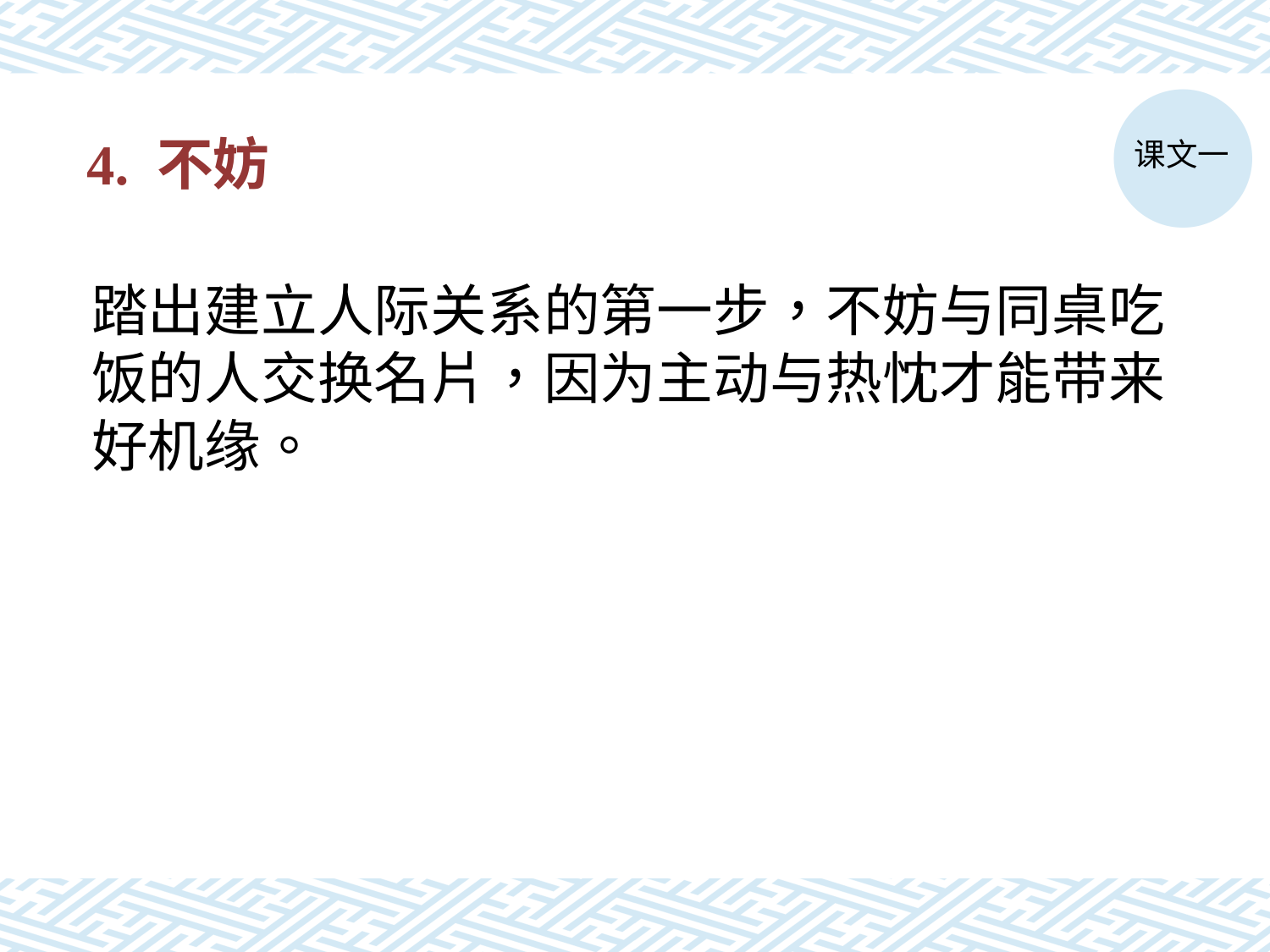

课文一
# 4. 不妨
踏出建立人际关系的第一步，不妨与同桌吃饭的人交换名片，因为主动与热忱才能带来好机缘。